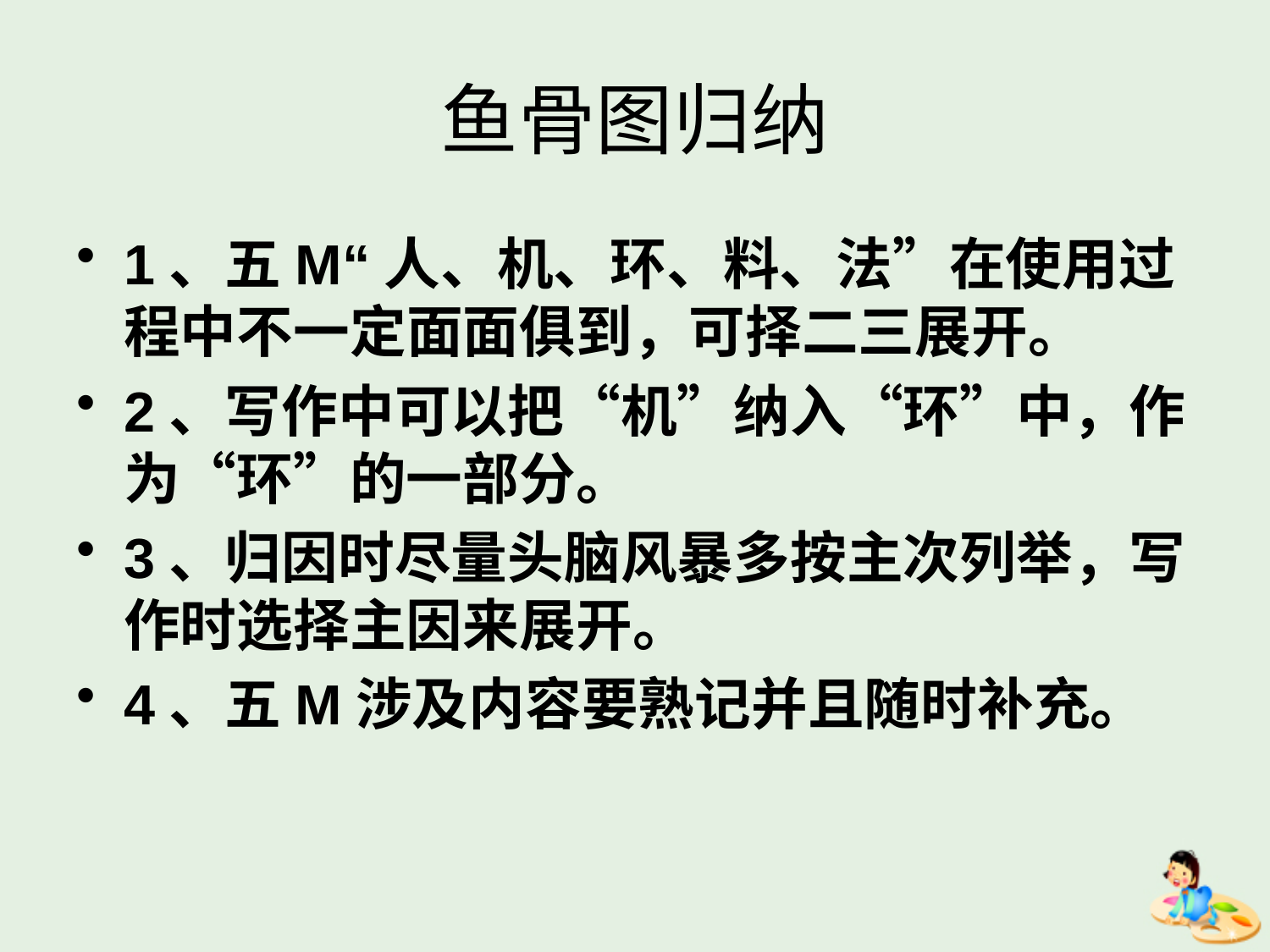

# 鱼骨图归纳
1、五M“人、机、环、料、法”在使用过程中不一定面面俱到，可择二三展开。
2、写作中可以把“机”纳入“环”中，作为“环”的一部分。
3、归因时尽量头脑风暴多按主次列举，写作时选择主因来展开。
4、五M涉及内容要熟记并且随时补充。